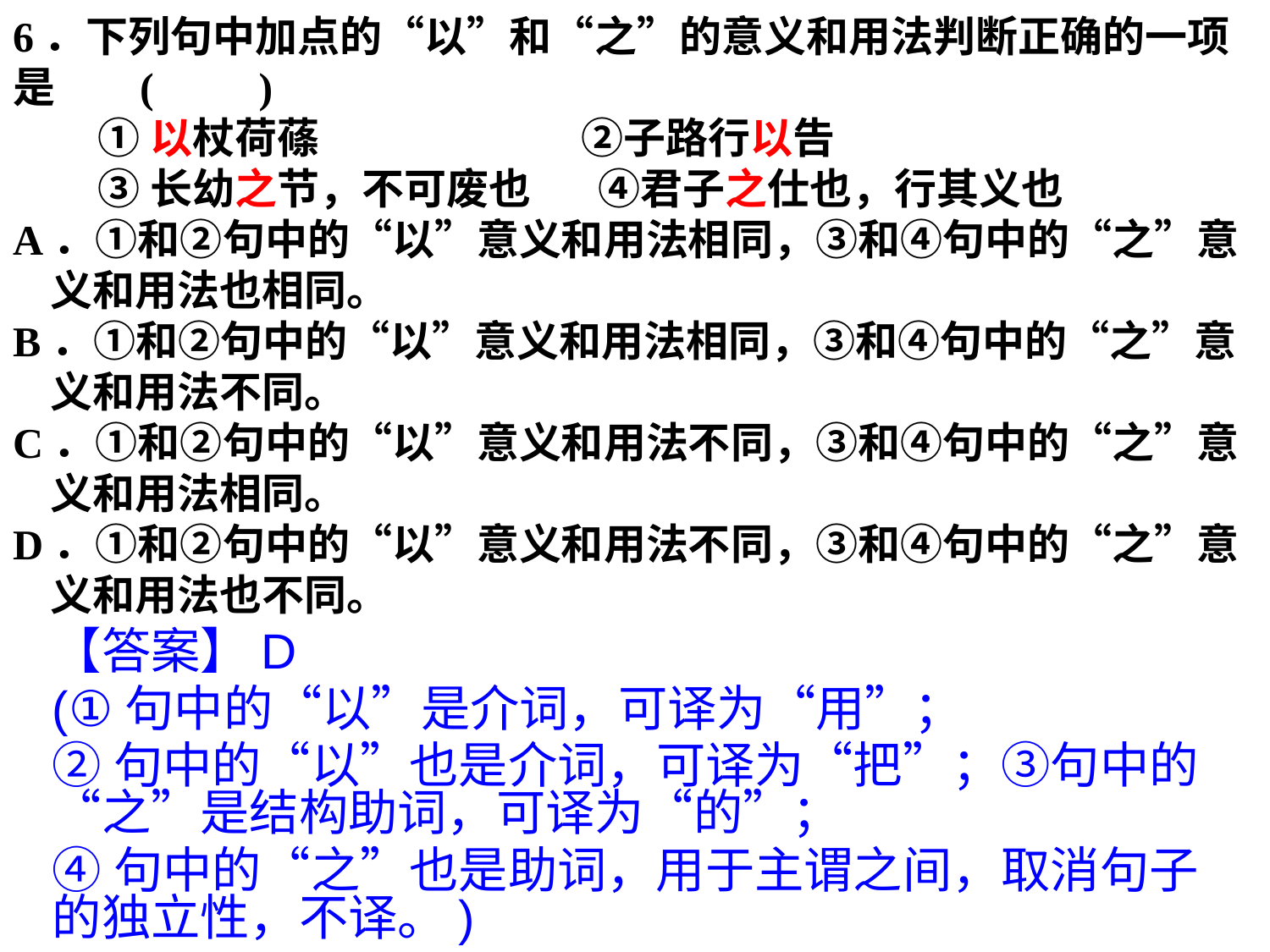

6．下列句中加点的“以”和“之”的意义和用法判断正确的一项是	(　　)
①以杖荷蓧　                       ②子路行以告
③长幼之节，不可废也       ④君子之仕也，行其义也
A．①和②句中的“以”意义和用法相同，③和④句中的“之”意义和用法也相同。
B．①和②句中的“以”意义和用法相同，③和④句中的“之”意义和用法不同。
C．①和②句中的“以”意义和用法不同，③和④句中的“之”意义和用法相同。
D．①和②句中的“以”意义和用法不同，③和④句中的“之”意义和用法也不同。
【答案】D
(①句中的“以”是介词，可译为“用”；
②句中的“以”也是介词，可译为“把”；③句中的“之”是结构助词，可译为“的”；
④句中的“之”也是助词，用于主谓之间，取消句子的独立性，不译。)